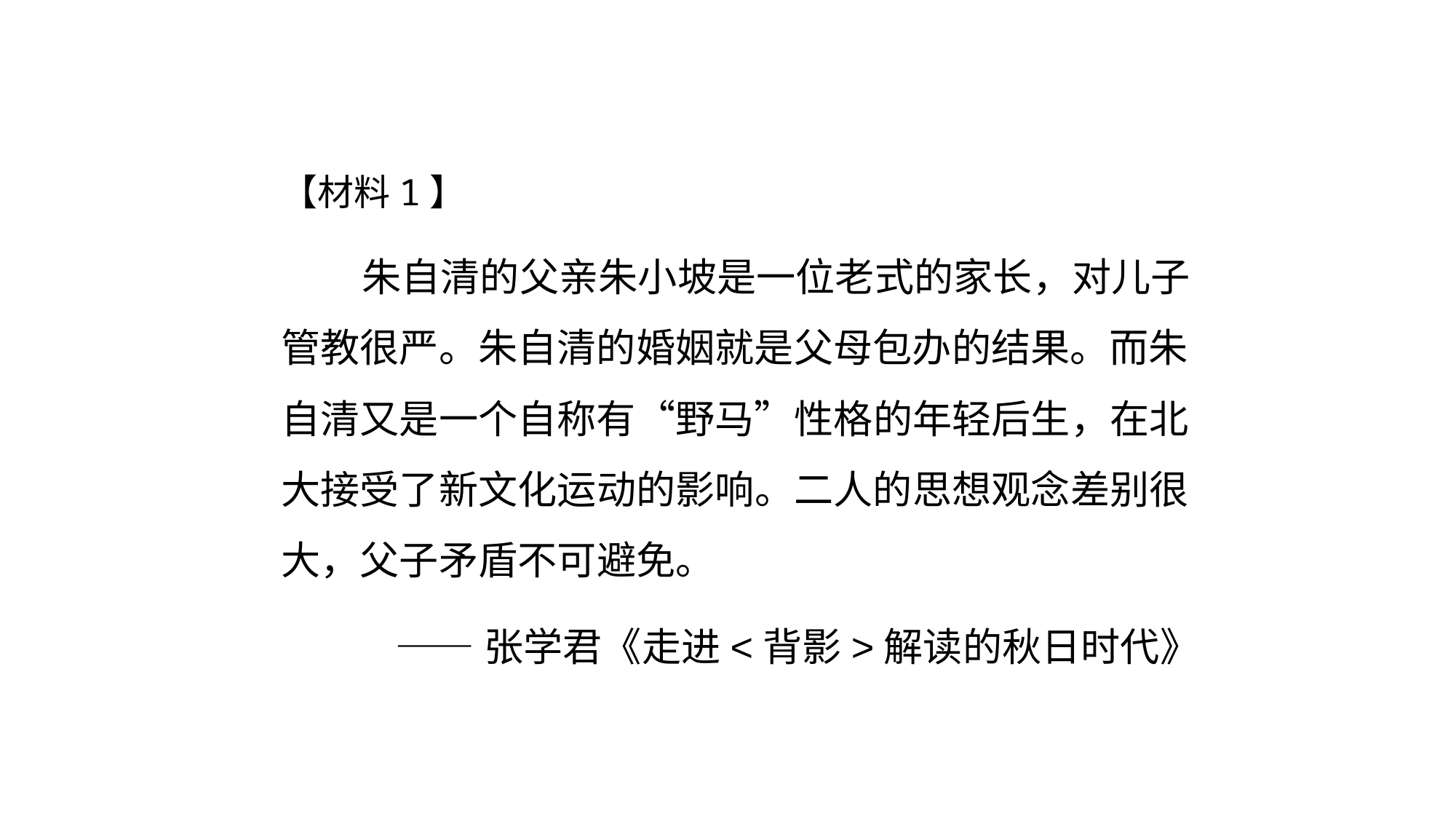

【材料1】
        朱自清的父亲朱小坡是一位老式的家长，对儿子管教很严。朱自清的婚姻就是父母包办的结果。而朱自清又是一个自称有“野马”性格的年轻后生，在北大接受了新文化运动的影响。二人的思想观念差别很大，父子矛盾不可避免。
——张学君《走进<背影>解读的秋日时代》